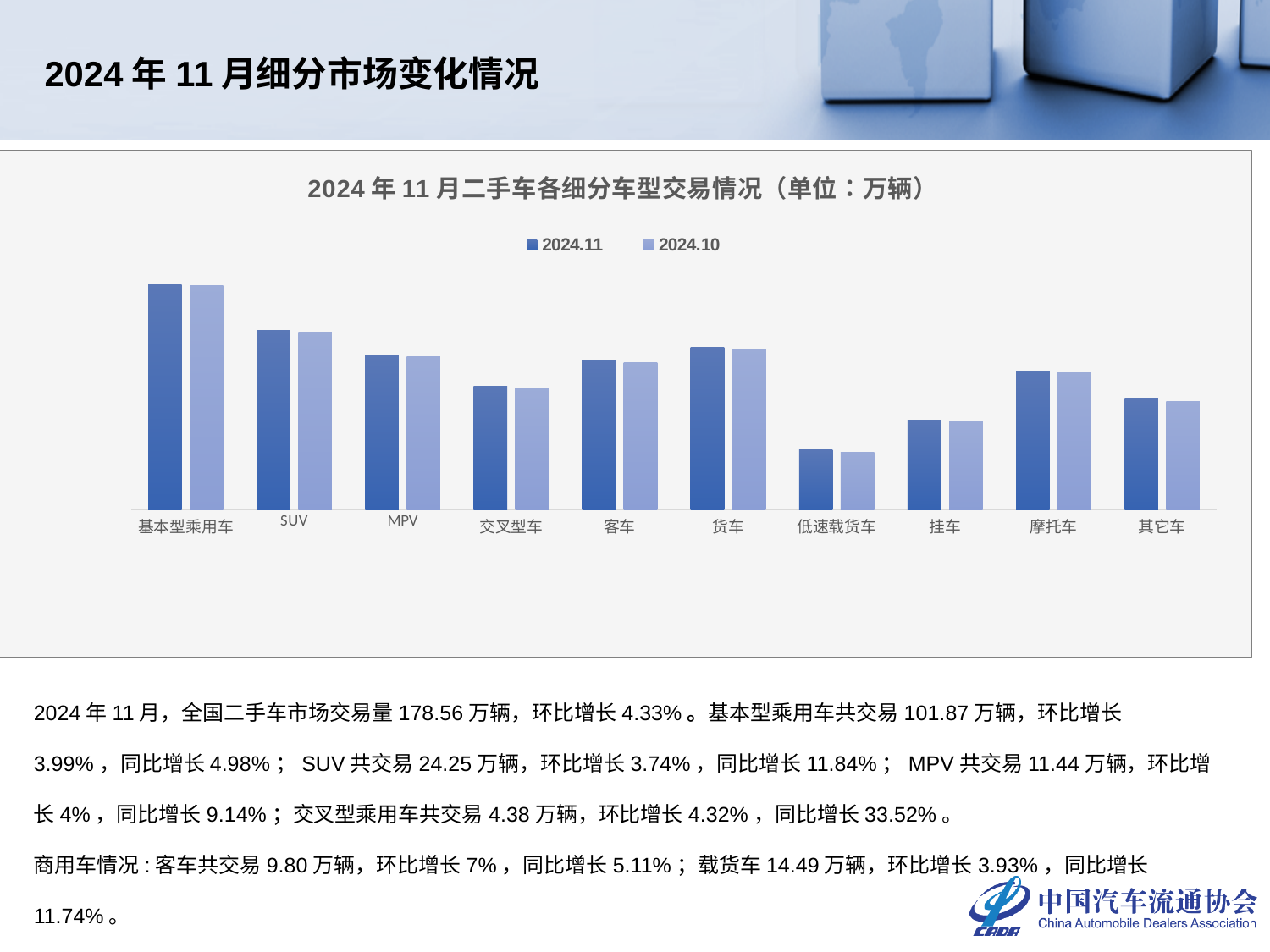

2024年11月细分市场变化情况

### Chart: 2024年11月二手车各细分车型交易情况（单位：万辆）

| Category | 2024.11 | 2024.10 |
|---|---|---|
| 基本型乘用车 | 101.873 | 97.9646 |
| SUV | 24.2505 | 23.3764 |
| MPV | 11.4356 | 10.9959 |
| 交叉型车 | 4.3837 | 4.202 |
| 客车 | 9.8043 | 9.1632 |
| 货车 | 14.4934 | 13.9448 |
| 低速载货车 | 0.6324 | 0.5832 |
| 挂车 | 1.5655 | 1.5222 |
| 摩托车 | 7.0294 | 6.6184 |
| 其它车 | 3.0965 | 2.7766 |
2024年11月，全国二手车市场交易量178.56万辆，环比增长4.33%。基本型乘用车共交易101.87万辆，环比增长3.99%，同比增长4.98%；SUV共交易24.25万辆，环比增长3.74%，同比增长11.84%；MPV共交易11.44万辆，环比增长4%，同比增长9.14%；交叉型乘用车共交易4.38万辆，环比增长4.32%，同比增长33.52%。
商用车情况:客车共交易9.80万辆，环比增长7%，同比增长5.11%；载货车14.49万辆，环比增长3.93%，同比增长11.74%。